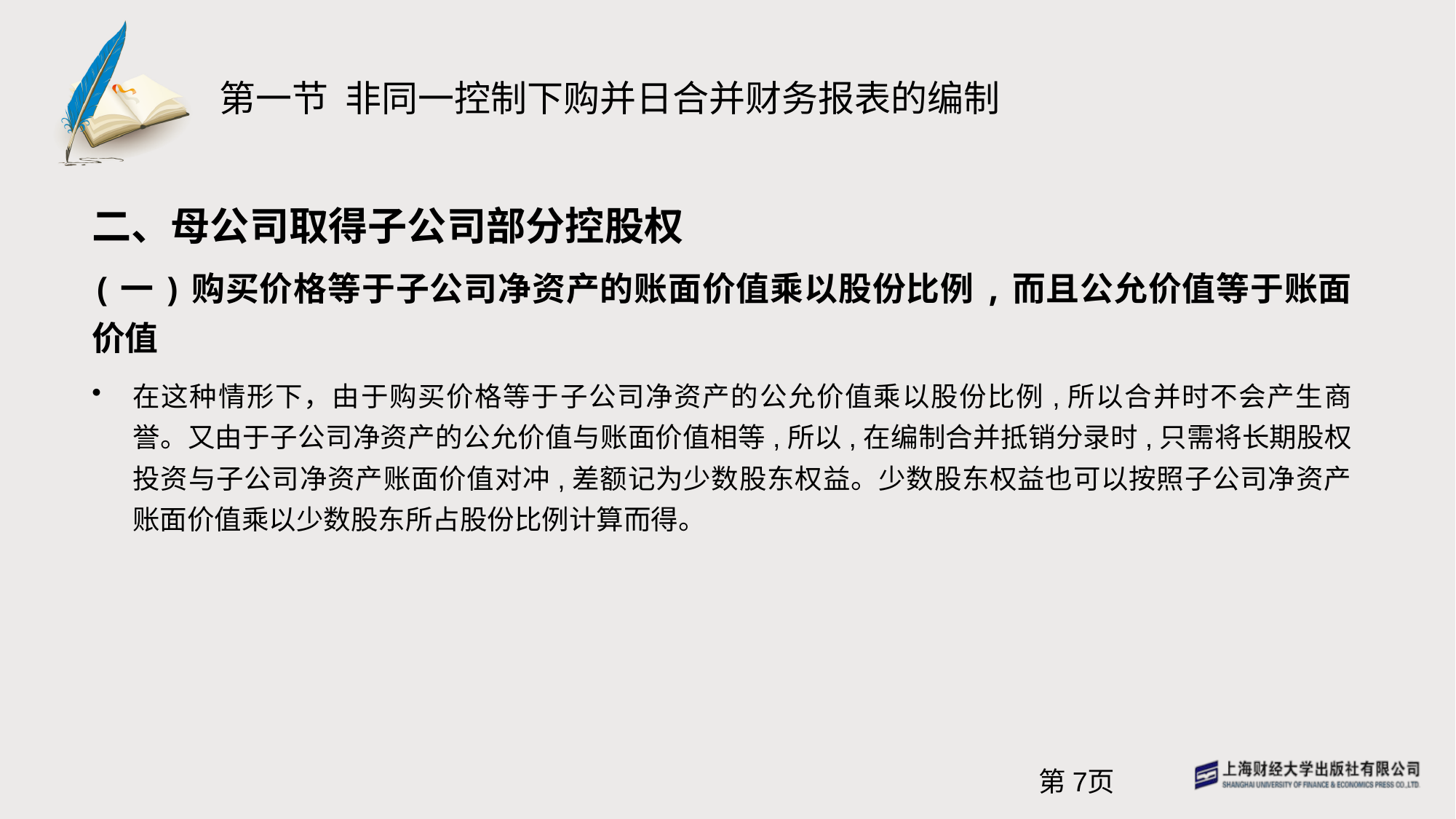

# 第一节  非同一控制下购并日合并财务报表的编制
二、母公司取得子公司部分控股权
(一)购买价格等于子公司净资产的账面价值乘以股份比例,而且公允价值等于账面价值
在这种情形下，由于购买价格等于子公司净资产的公允价值乘以股份比例,所以合并时不会产生商誉。又由于子公司净资产的公允价值与账面价值相等,所以,在编制合并抵销分录时,只需将长期股权投资与子公司净资产账面价值对冲,差额记为少数股东权益。少数股东权益也可以按照子公司净资产账面价值乘以少数股东所占股份比例计算而得。

7